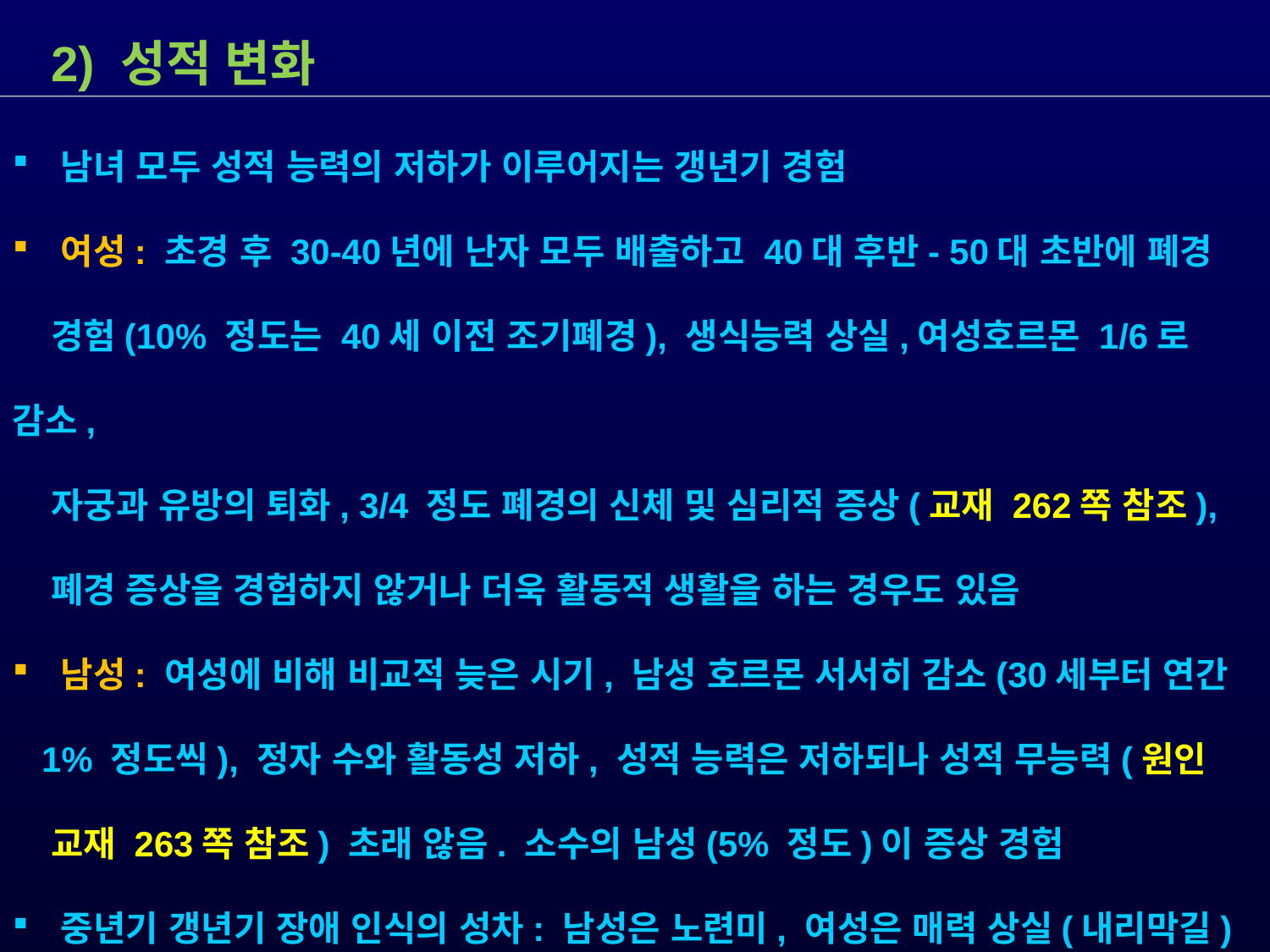

2) 성적 변화
 남녀 모두 성적 능력의 저하가 이루어지는 갱년기 경험
 여성: 초경 후 30-40년에 난자 모두 배출하고 40대 후반- 50대 초반에 폐경
   경험(10% 정도는 40세 이전 조기폐경), 생식능력 상실,여성호르몬 1/6로 감소,
   자궁과 유방의 퇴화, 3/4 정도 폐경의 신체 및 심리적 증상(교재 262쪽 참조),
   폐경 증상을 경험하지 않거나 더욱 활동적 생활을 하는 경우도 있음
 남성: 여성에 비해 비교적 늦은 시기, 남성 호르몬 서서히 감소(30세부터 연간
   1% 정도씩), 정자 수와 활동성 저하, 성적 능력은 저하되나 성적 무능력(원인
   교재 263쪽 참조) 초래 않음. 소수의 남성(5% 정도)이 증상 경험
 중년기 갱년기 장애 인식의 성차: 남성은 노련미, 여성은 매력 상실(내리막길)
 여성이 남성에 비해 신체 및 성적 변화로 인해 더 큰 어려움 경험